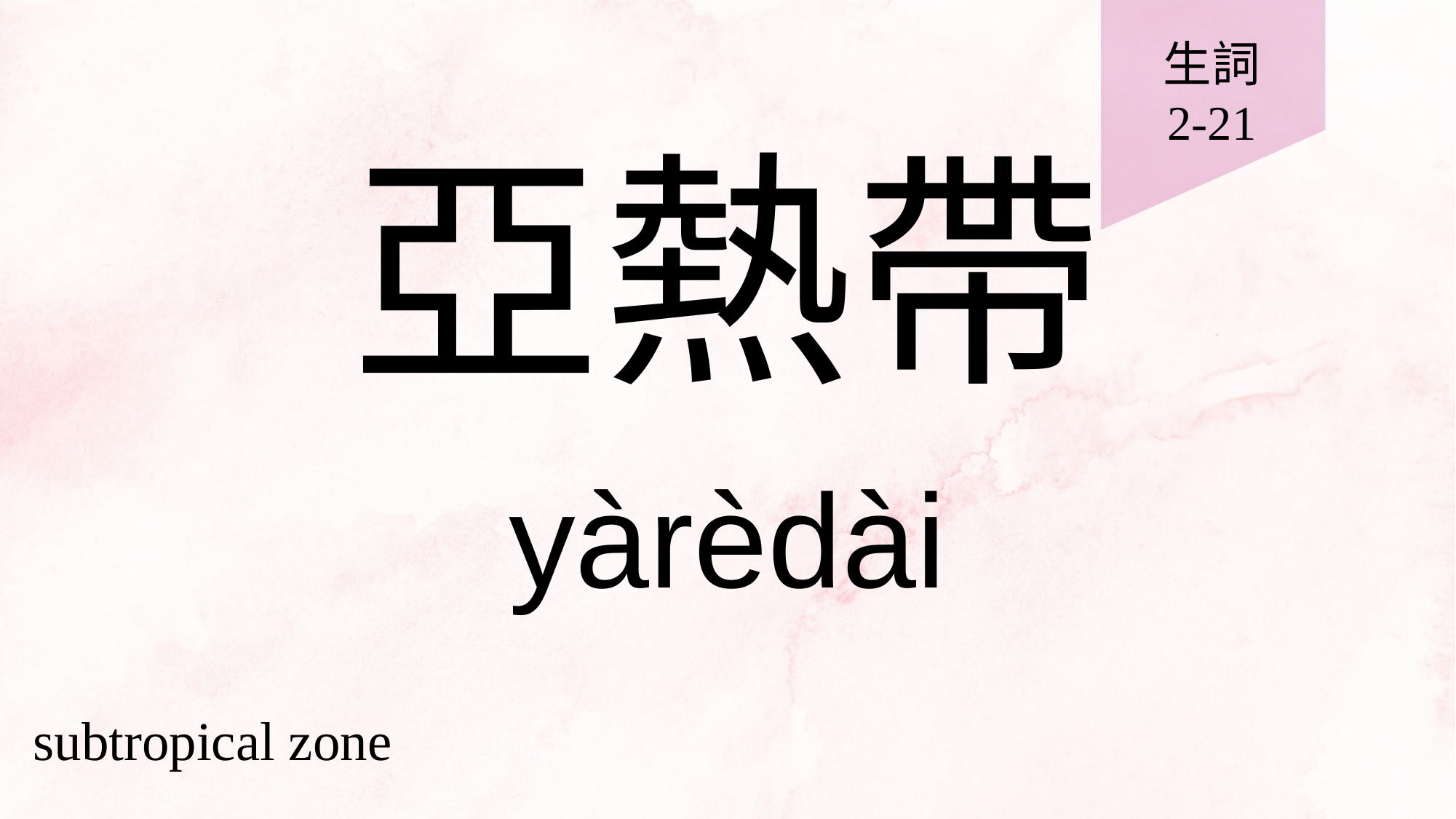

生詞
2-21
# 亞熱帶
yàrèdài
subtropical zone